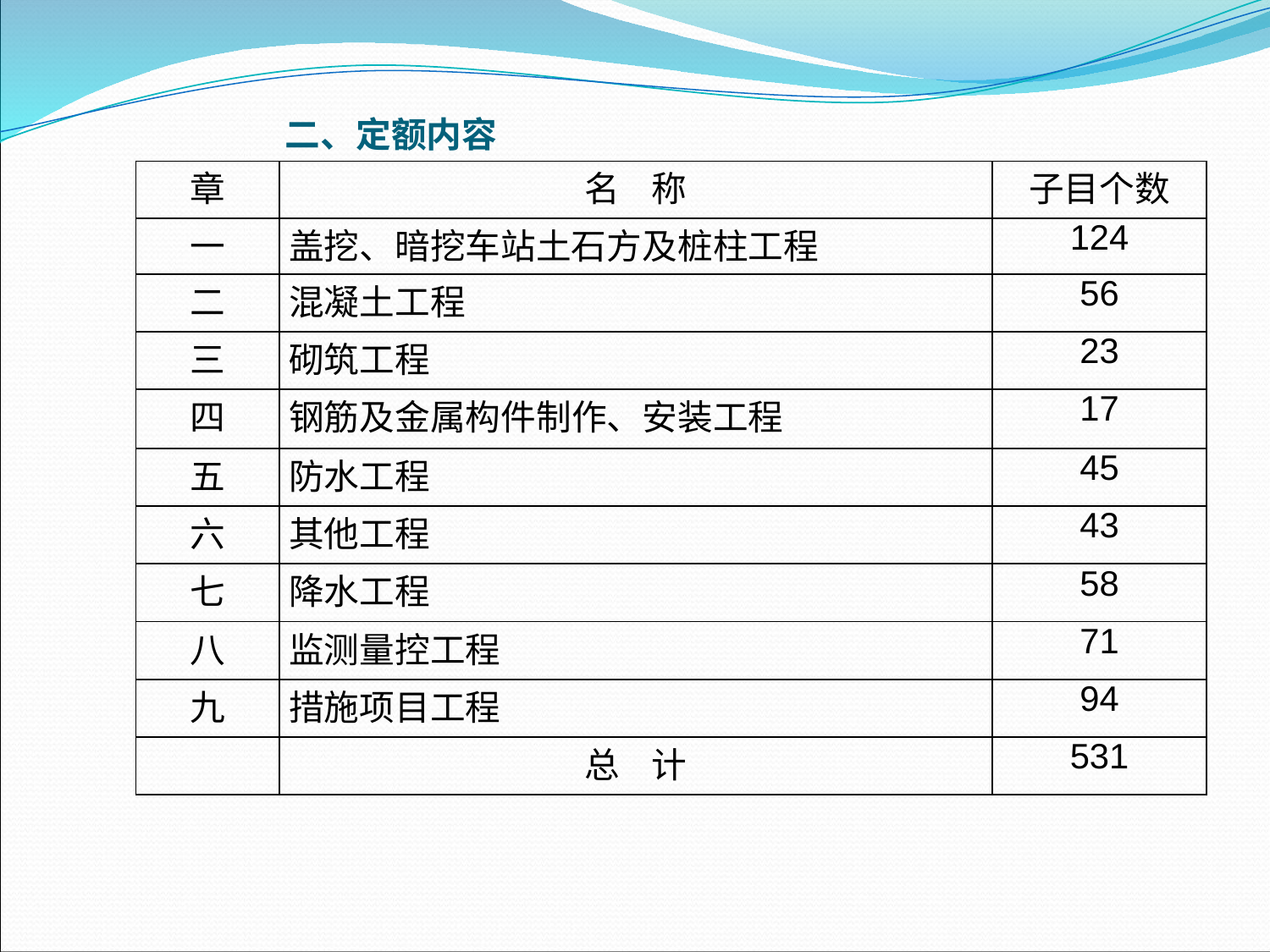

二、定额内容
| 章 | 名 称 | 子目个数 |
| --- | --- | --- |
| 一 | 盖挖、暗挖车站土石方及桩柱工程 | 124 |
| 二 | 混凝土工程 | 56 |
| 三 | 砌筑工程 | 23 |
| 四 | 钢筋及金属构件制作、安装工程 | 17 |
| 五 | 防水工程 | 45 |
| 六 | 其他工程 | 43 |
| 七 | 降水工程 | 58 |
| 八 | 监测量控工程 | 71 |
| 九 | 措施项目工程 | 94 |
|  | 总 计 | 531 |
102